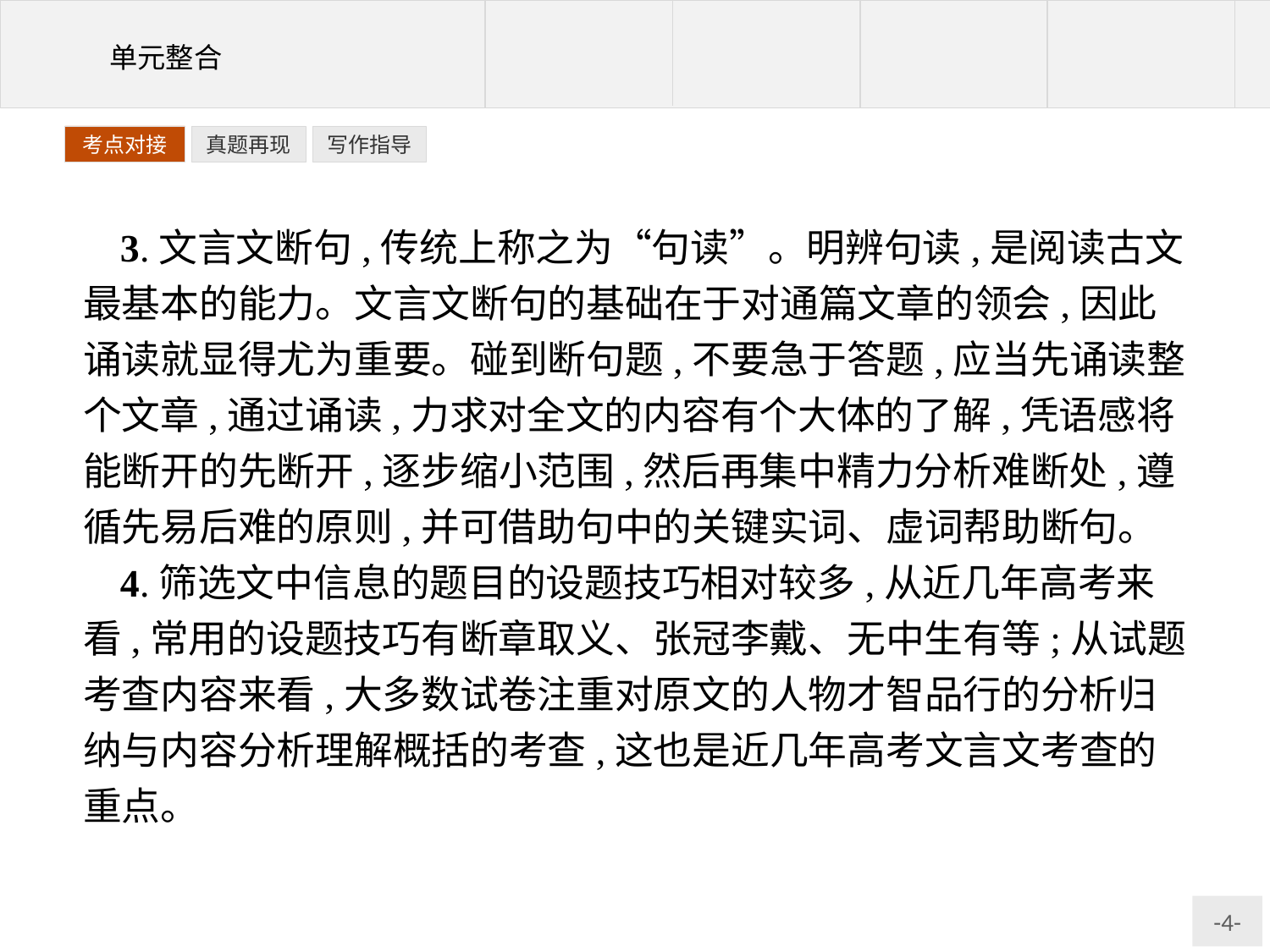

写作指导
考点对接
真题再现
3.文言文断句,传统上称之为“句读”。明辨句读,是阅读古文最基本的能力。文言文断句的基础在于对通篇文章的领会,因此诵读就显得尤为重要。碰到断句题,不要急于答题,应当先诵读整个文章,通过诵读,力求对全文的内容有个大体的了解,凭语感将能断开的先断开,逐步缩小范围,然后再集中精力分析难断处,遵循先易后难的原则,并可借助句中的关键实词、虚词帮助断句。
4.筛选文中信息的题目的设题技巧相对较多,从近几年高考来看,常用的设题技巧有断章取义、张冠李戴、无中生有等;从试题考查内容来看,大多数试卷注重对原文的人物才智品行的分析归纳与内容分析理解概括的考查,这也是近几年高考文言文考查的重点。